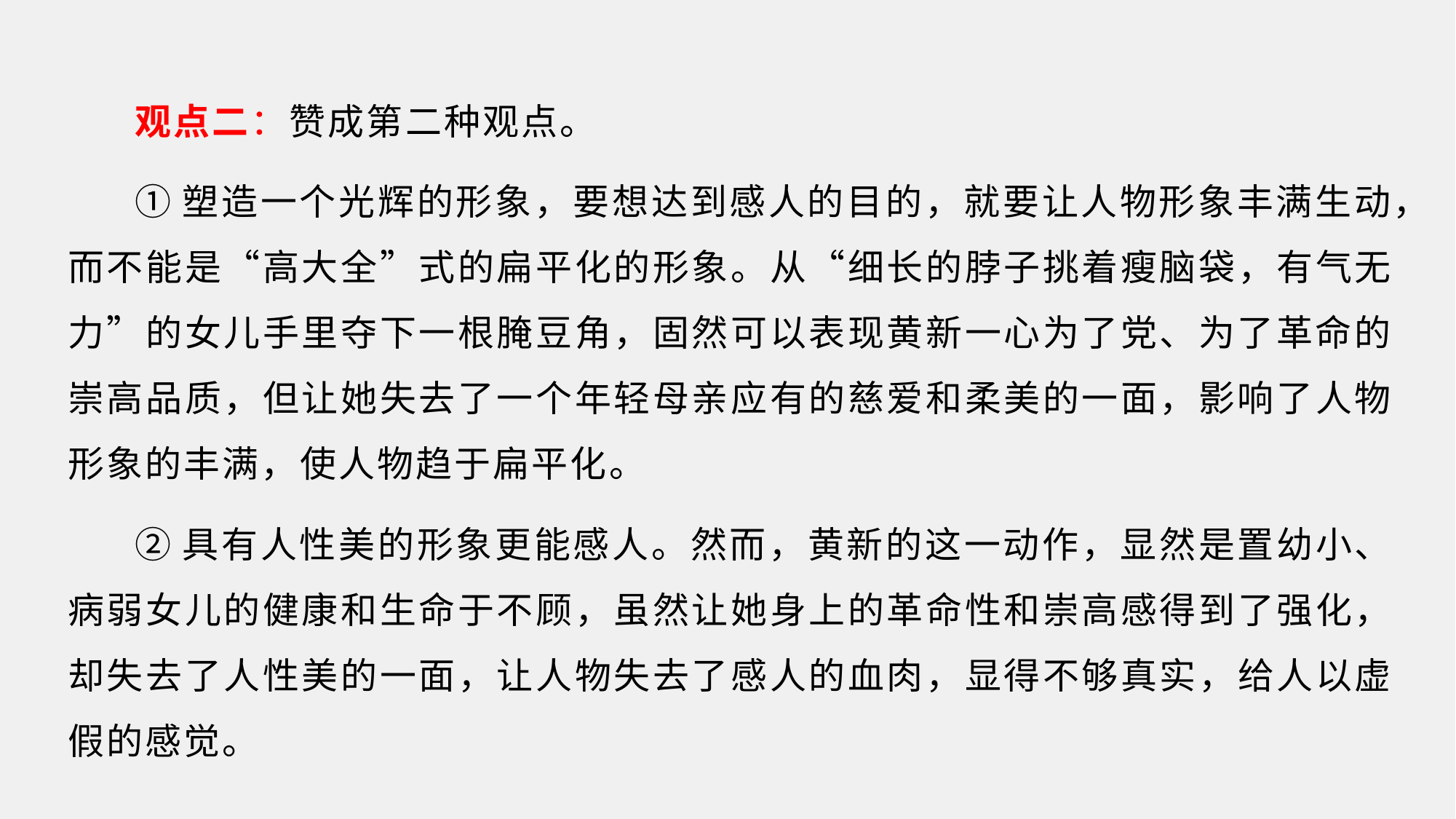

观点二：赞成第二种观点。
①塑造一个光辉的形象，要想达到感人的目的，就要让人物形象丰满生动，而不能是“高大全”式的扁平化的形象。从“细长的脖子挑着瘦脑袋，有气无力”的女儿手里夺下一根腌豆角，固然可以表现黄新一心为了党、为了革命的崇高品质，但让她失去了一个年轻母亲应有的慈爱和柔美的一面，影响了人物形象的丰满，使人物趋于扁平化。
②具有人性美的形象更能感人。然而，黄新的这一动作，显然是置幼小、病弱女儿的健康和生命于不顾，虽然让她身上的革命性和崇高感得到了强化，却失去了人性美的一面，让人物失去了感人的血肉，显得不够真实，给人以虚假的感觉。